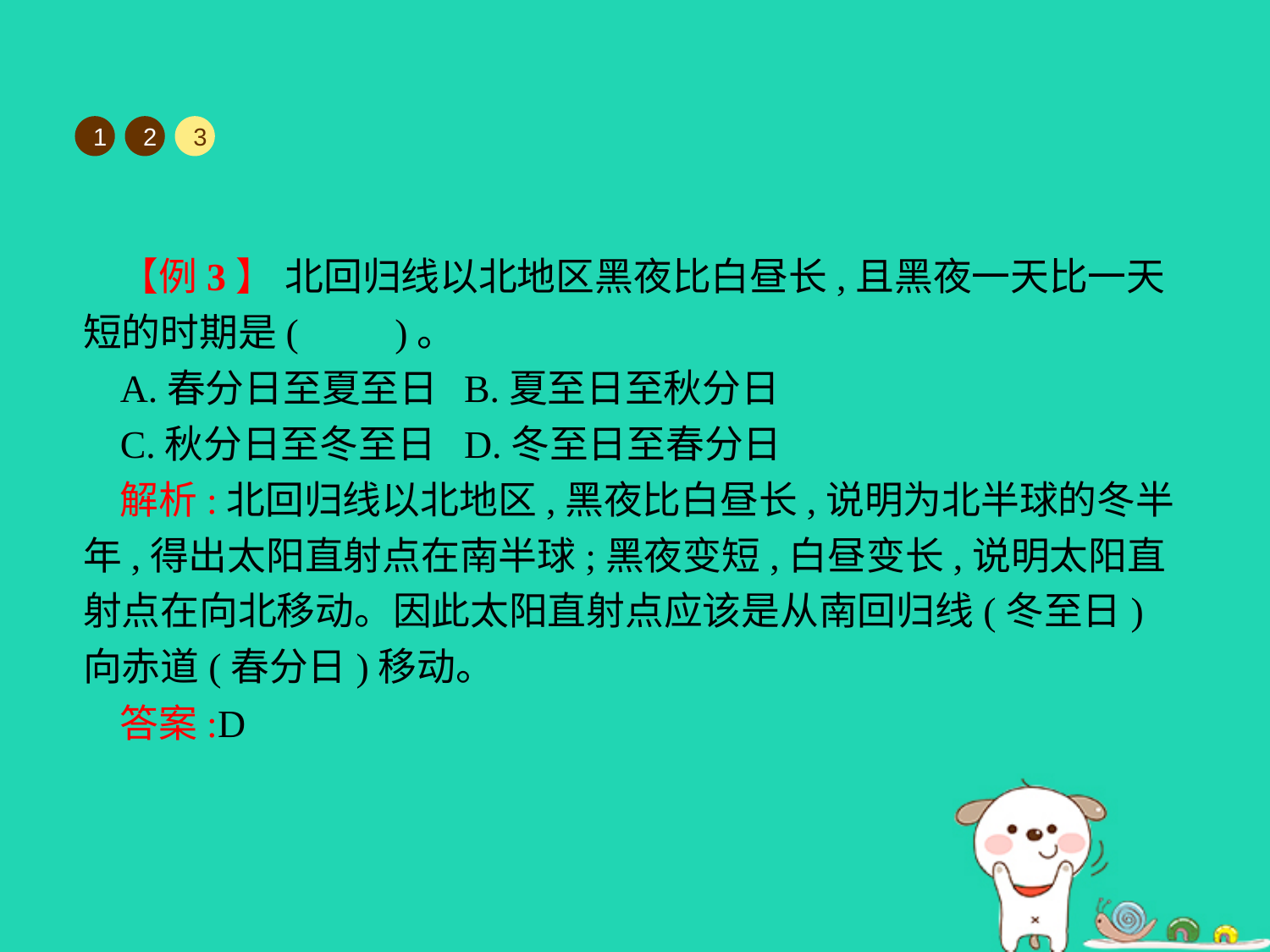

1
2
3
【例3】 北回归线以北地区黑夜比白昼长,且黑夜一天比一天短的时期是(　　)。
A.春分日至夏至日	B.夏至日至秋分日
C.秋分日至冬至日	D.冬至日至春分日
解析:北回归线以北地区,黑夜比白昼长,说明为北半球的冬半年,得出太阳直射点在南半球;黑夜变短,白昼变长,说明太阳直射点在向北移动。因此太阳直射点应该是从南回归线(冬至日)向赤道(春分日)移动。
答案:D